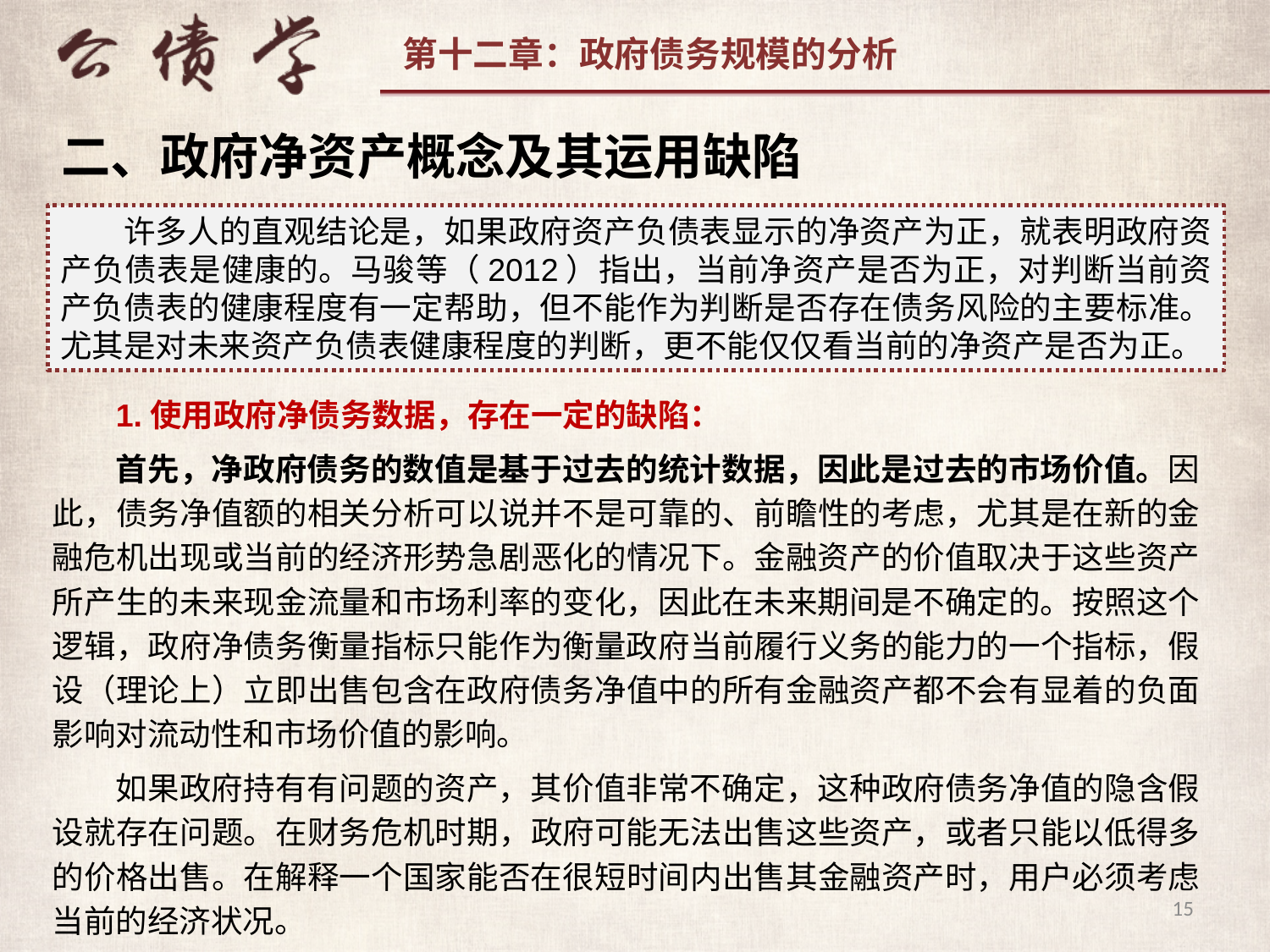

二、政府净资产概念及其运用缺陷
许多人的直观结论是，如果政府资产负债表显示的净资产为正，就表明政府资产负债表是健康的。马骏等（2012）指出，当前净资产是否为正，对判断当前资产负债表的健康程度有一定帮助，但不能作为判断是否存在债务风险的主要标准。尤其是对未来资产负债表健康程度的判断，更不能仅仅看当前的净资产是否为正。
1.使用政府净债务数据，存在一定的缺陷：
首先，净政府债务的数值是基于过去的统计数据，因此是过去的市场价值。因此，债务净值额的相关分析可以说并不是可靠的、前瞻性的考虑，尤其是在新的金融危机出现或当前的经济形势急剧恶化的情况下。金融资产的价值取决于这些资产所产生的未来现金流量和市场利率的变化，因此在未来期间是不确定的。按照这个逻辑，政府净债务衡量指标只能作为衡量政府当前履行义务的能力的一个指标，假设（理论上）立即出售包含在政府债务净值中的所有金融资产都不会有显着的负面影响对流动性和市场价值的影响。
如果政府持有有问题的资产，其价值非常不确定，这种政府债务净值的隐含假设就存在问题。在财务危机时期，政府可能无法出售这些资产，或者只能以低得多的价格出售。在解释一个国家能否在很短时间内出售其金融资产时，用户必须考虑当前的经济状况。
15